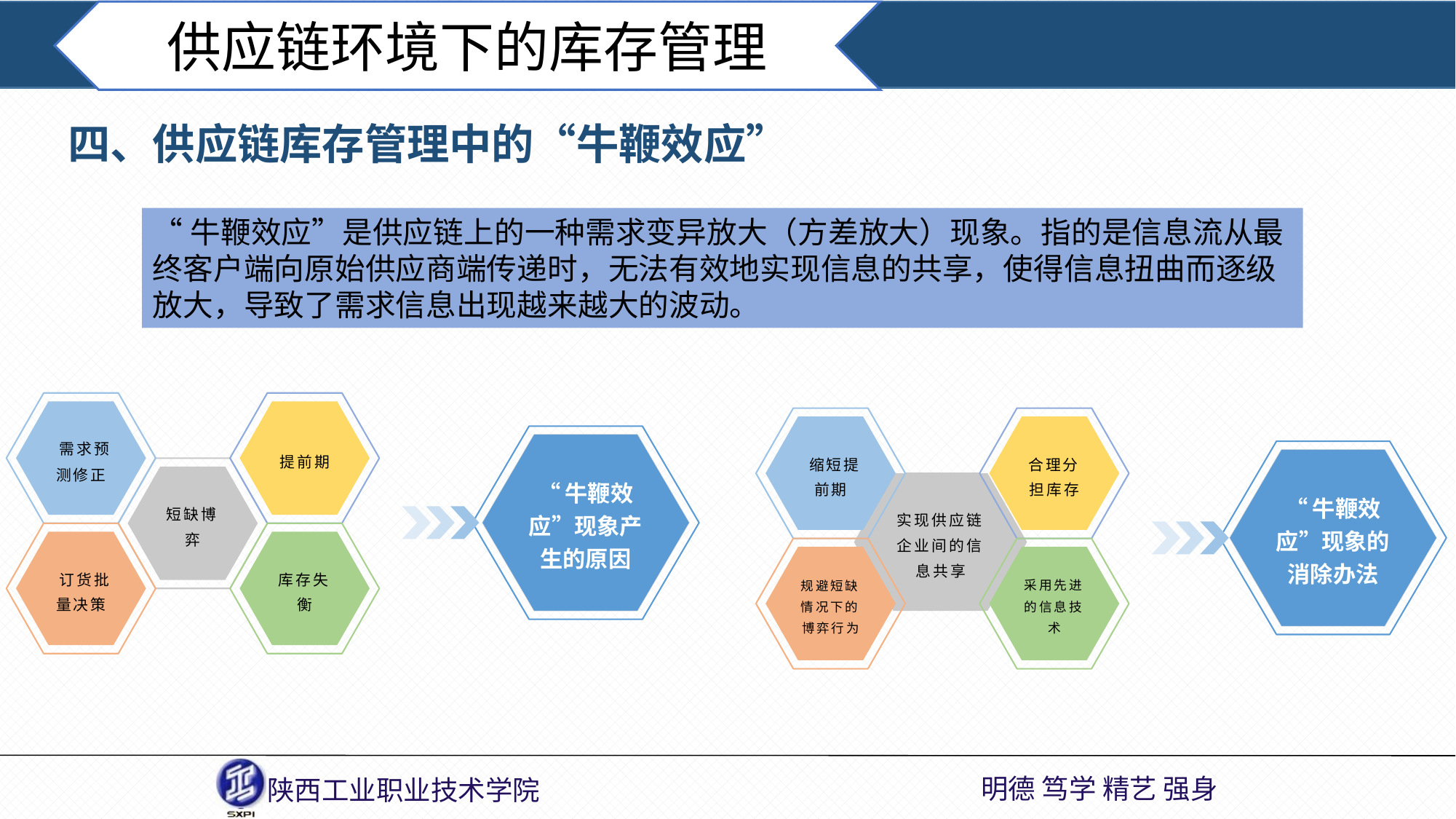

供应链环境下的库存管理
四、供应链库存管理中的“牛鞭效应”
“牛鞭效应”是供应链上的一种需求变异放大（方差放大）现象。指的是信息流从最终客户端向原始供应商端传递时，无法有效地实现信息的共享，使得信息扭曲而逐级放大，导致了需求信息出现越来越大的波动。

 需求预测修正
提前期

 缩短提前期
合理分担库存

“牛鞭效应”现象产生的原因

“牛鞭效应”现象的消除办法

短缺博弈
实现供应链企业间的信息共享

 订货批量决策
库存失衡

规避短缺情况下的博弈行为
采用先进的信息技术